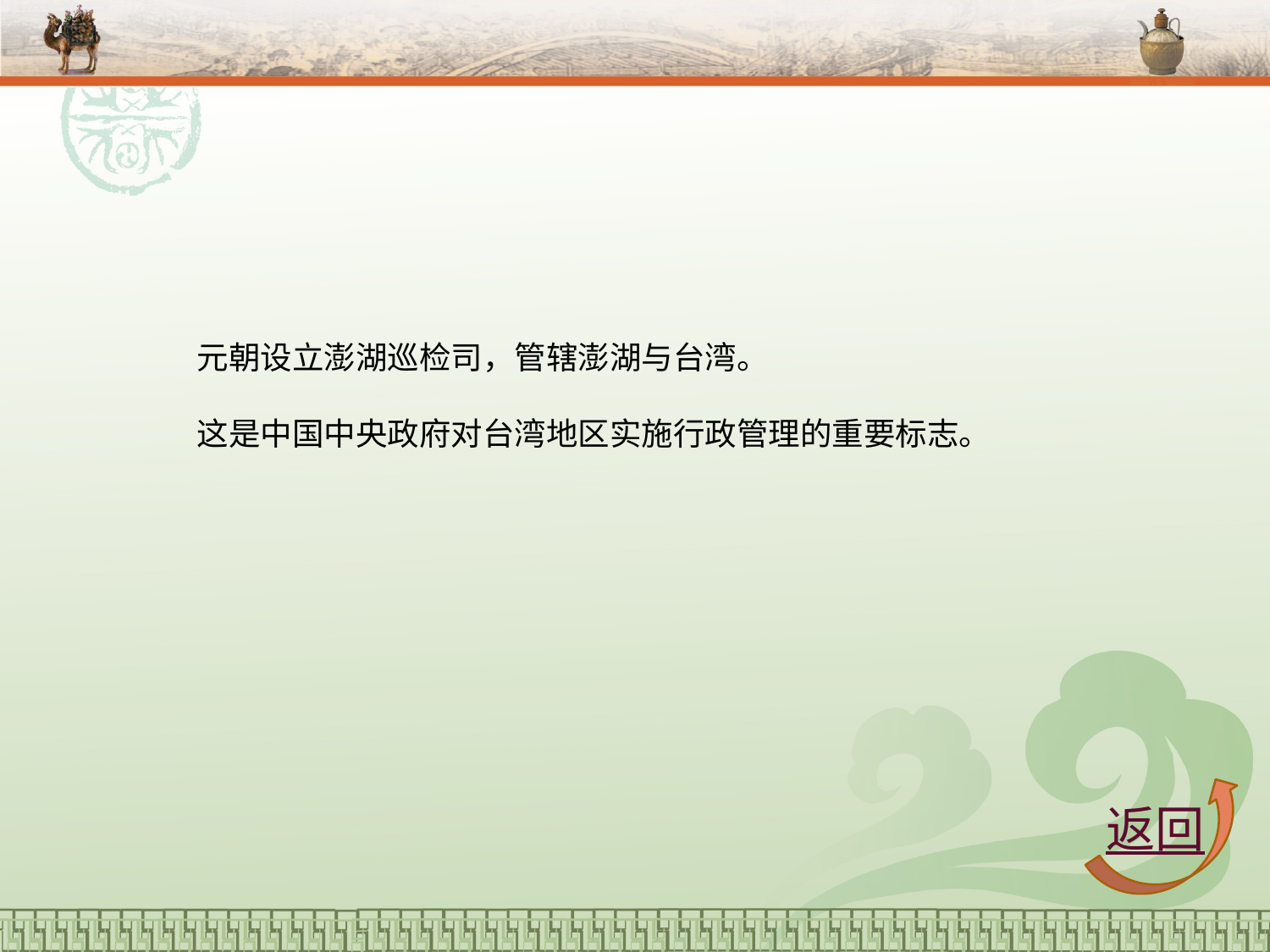

元朝设立澎湖巡检司，管辖澎湖与台湾。

这是中国中央政府对台湾地区实施行政管理的重要标志。
返回